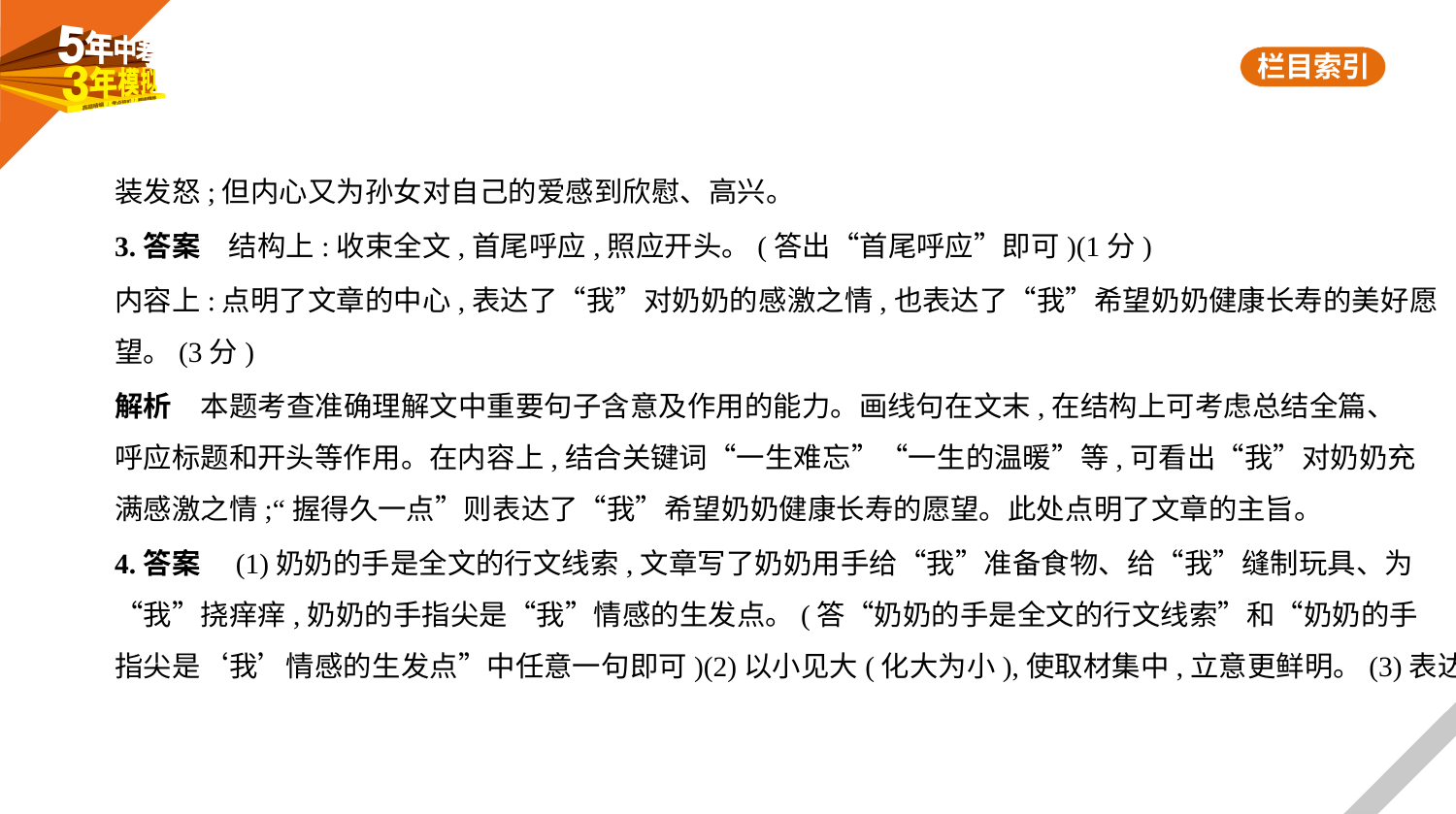

装发怒;但内心又为孙女对自己的爱感到欣慰、高兴。
3.答案　结构上:收束全文,首尾呼应,照应开头。(答出“首尾呼应”即可)(1分)
内容上:点明了文章的中心,表达了“我”对奶奶的感激之情,也表达了“我”希望奶奶健康长寿的美好愿
望。(3分)
解析　本题考查准确理解文中重要句子含意及作用的能力。画线句在文末,在结构上可考虑总结全篇、
呼应标题和开头等作用。在内容上,结合关键词“一生难忘”“一生的温暖”等,可看出“我”对奶奶充
满感激之情;“握得久一点”则表达了“我”希望奶奶健康长寿的愿望。此处点明了文章的主旨。
4.答案　(1)奶奶的手是全文的行文线索,文章写了奶奶用手给“我”准备食物、给“我”缝制玩具、为
“我”挠痒痒,奶奶的手指尖是“我”情感的生发点。(答“奶奶的手是全文的行文线索”和“奶奶的手
指尖是‘我’情感的生发点”中任意一句即可)(2)以小见大(化大为小),使取材集中,立意更鲜明。(3)表达